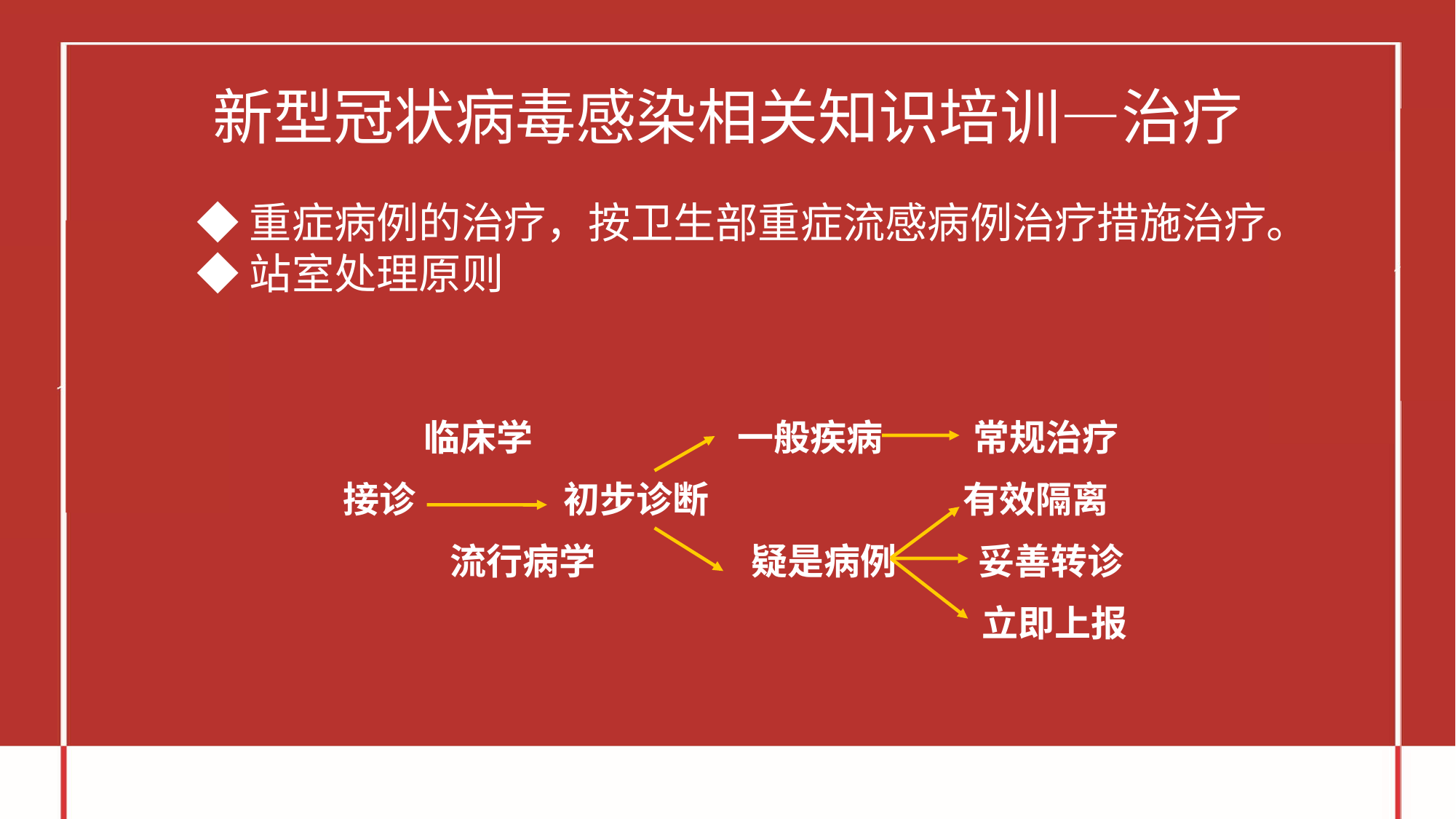

# 新型冠状病毒感染相关知识培训—治疗
◆重症病例的治疗，按卫生部重症流感病例治疗措施治疗。
◆站室处理原则

            临床学                         一般疾病           常规治疗
接诊                  初步诊断                               有效隔离
            流行病学                   疑是病例          妥善转诊
                                                                             立即上报